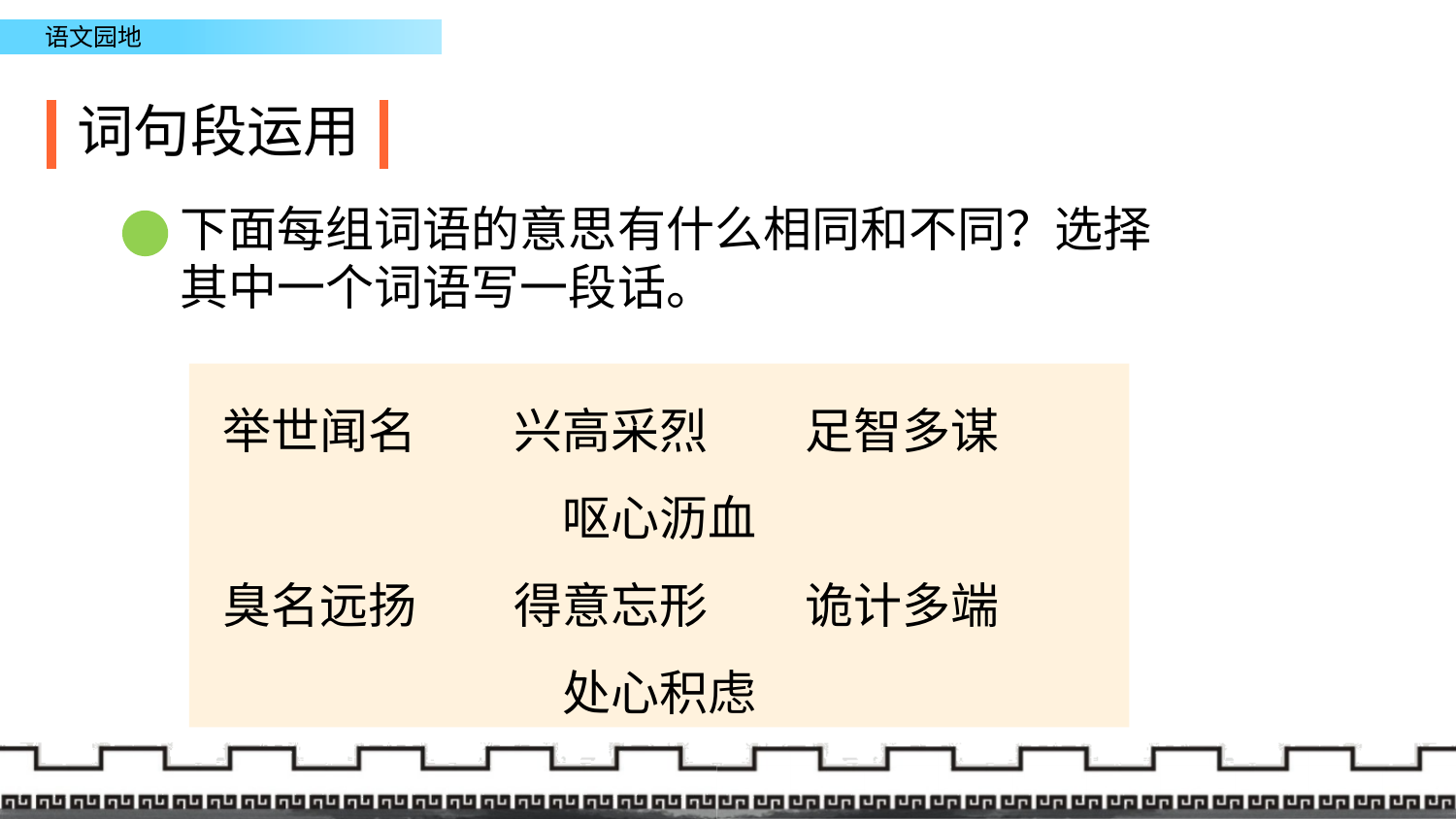

词句段运用
下面每组词语的意思有什么相同和不同？选择其中一个词语写一段话。

举世闻名	兴高采烈	足智多谋	呕心沥血
臭名远扬	得意忘形	诡计多端	处心积虑